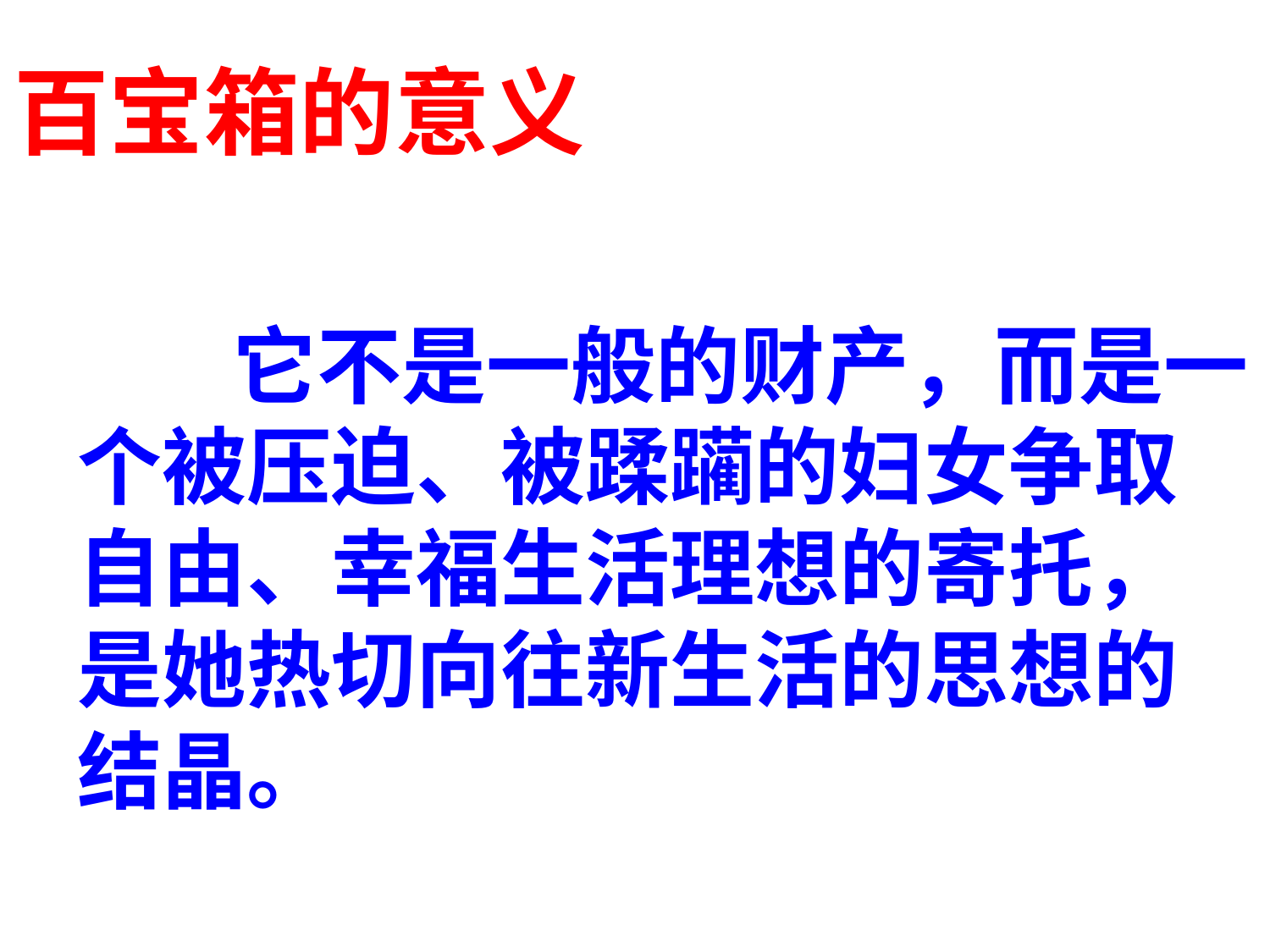

百宝箱的意义
       它不是一般的财产，而是一个被压迫、被蹂躏的妇女争取自由、幸福生活理想的寄托，是她热切向往新生活的思想的结晶。